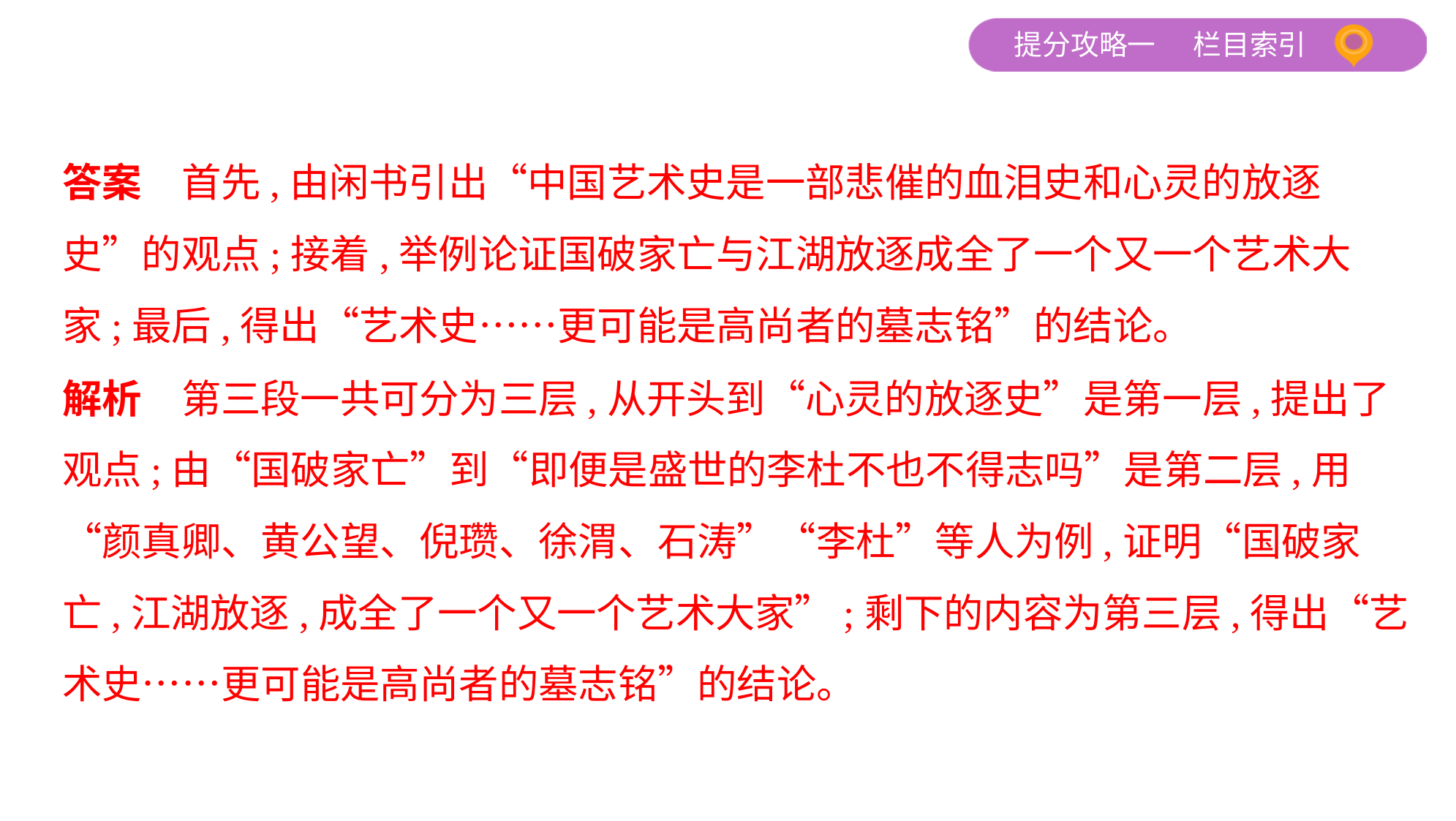

答案　首先,由闲书引出“中国艺术史是一部悲催的血泪史和心灵的放逐
史”的观点;接着,举例论证国破家亡与江湖放逐成全了一个又一个艺术大
家;最后,得出“艺术史……更可能是高尚者的墓志铭”的结论。
解析　第三段一共可分为三层,从开头到“心灵的放逐史”是第一层,提出了
观点;由“国破家亡”到“即便是盛世的李杜不也不得志吗”是第二层,用
“颜真卿、黄公望、倪瓒、徐渭、石涛”“李杜”等人为例,证明“国破家
亡,江湖放逐,成全了一个又一个艺术大家”;剩下的内容为第三层,得出“艺
术史……更可能是高尚者的墓志铭”的结论。